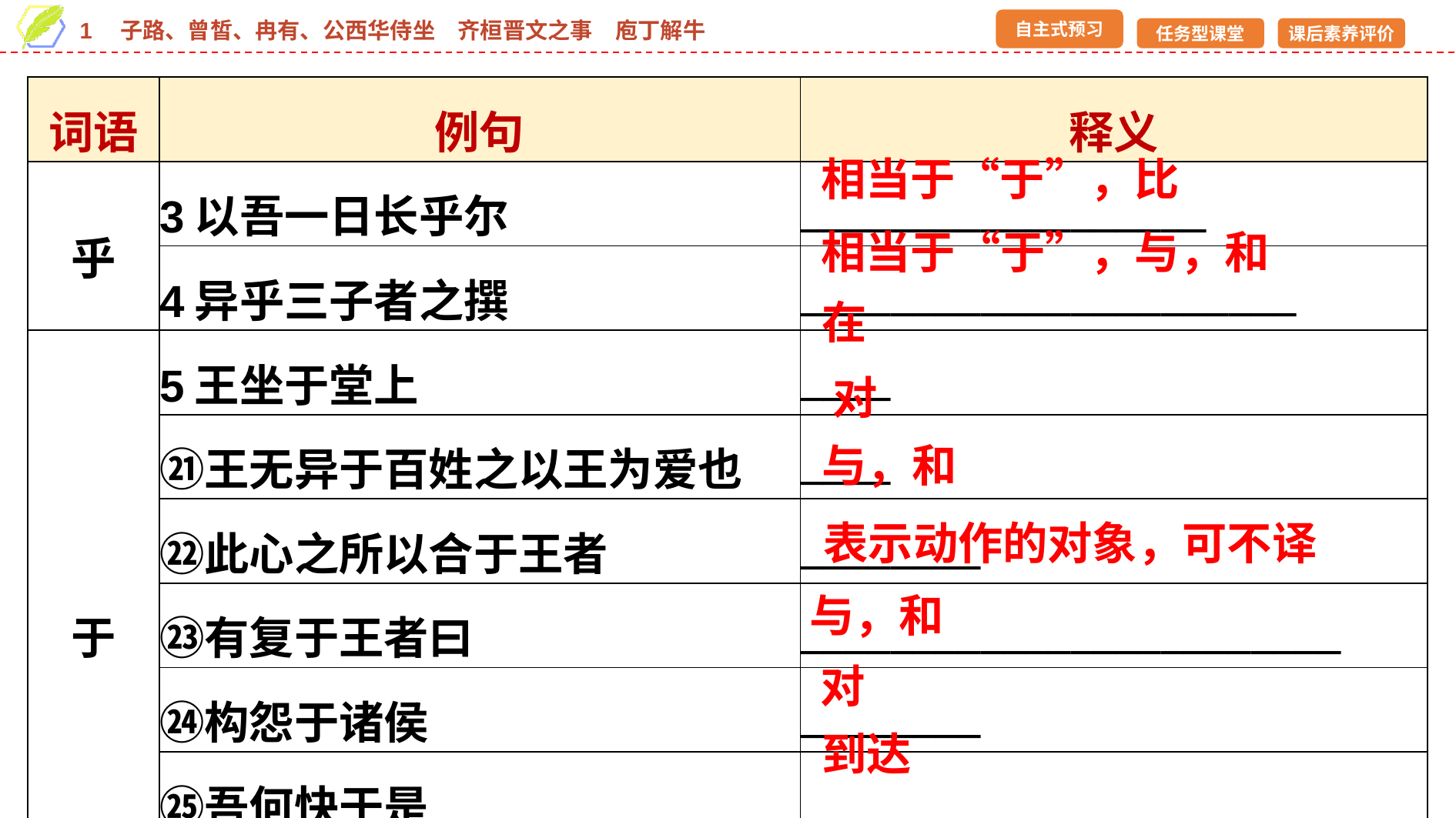

| 词语 | 例句 | 释义 |
| --- | --- | --- |
| 乎 | 3以吾一日长乎尔 | \_\_\_\_\_\_\_\_\_\_\_\_\_\_\_\_\_\_ |
|  | 4异乎三子者之撰 | \_\_\_\_\_\_\_\_\_\_\_\_\_\_\_\_\_\_\_\_\_\_ |
| 于 | 5王坐于堂上 | \_\_\_\_ |
|  | ㉑王无异于百姓之以王为爱也 | \_\_\_\_ |
|  | ㉒此心之所以合于王者 | \_\_\_\_\_\_\_\_ |
|  | ㉓有复于王者曰 | \_\_\_\_\_\_\_\_\_\_\_\_\_\_\_\_\_\_\_\_\_\_\_\_ |
|  | ㉔构怨于诸侯 | \_\_\_\_\_\_\_\_ |
|  | ㉕吾何快于是 | \_\_\_\_ |
|  | ㉖每至于族 | \_\_\_\_\_\_ |
相当于“于”，比
相当于“于”，与，和
在
对
与，和
表示动作的对象，可不译
与，和
对
到达